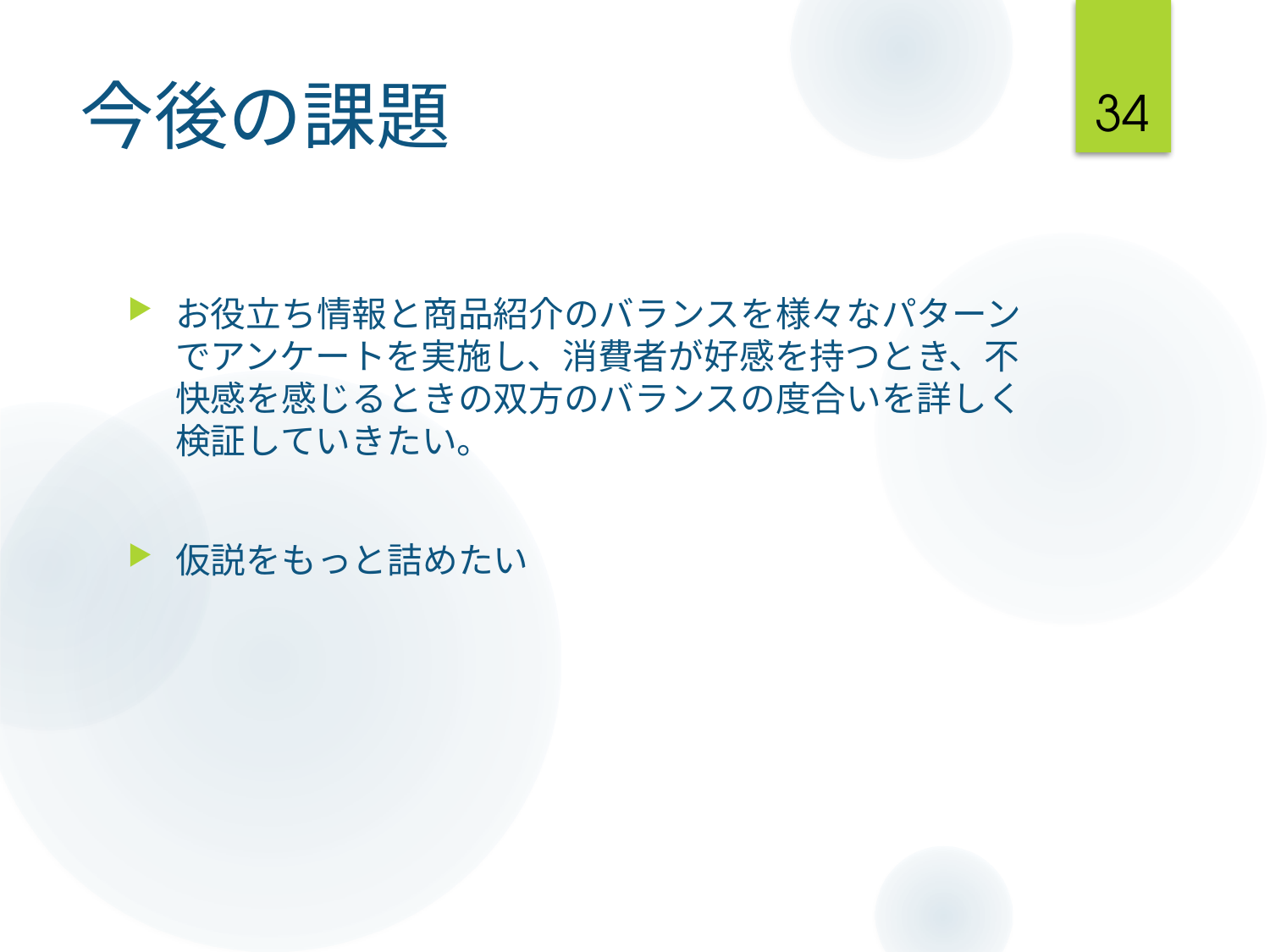

34
# 今後の課題
お役立ち情報と商品紹介のバランスを様々なパターンでアンケートを実施し、消費者が好感を持つとき、不快感を感じるときの双方のバランスの度合いを詳しく検証していきたい。

仮説をもっと詰めたい